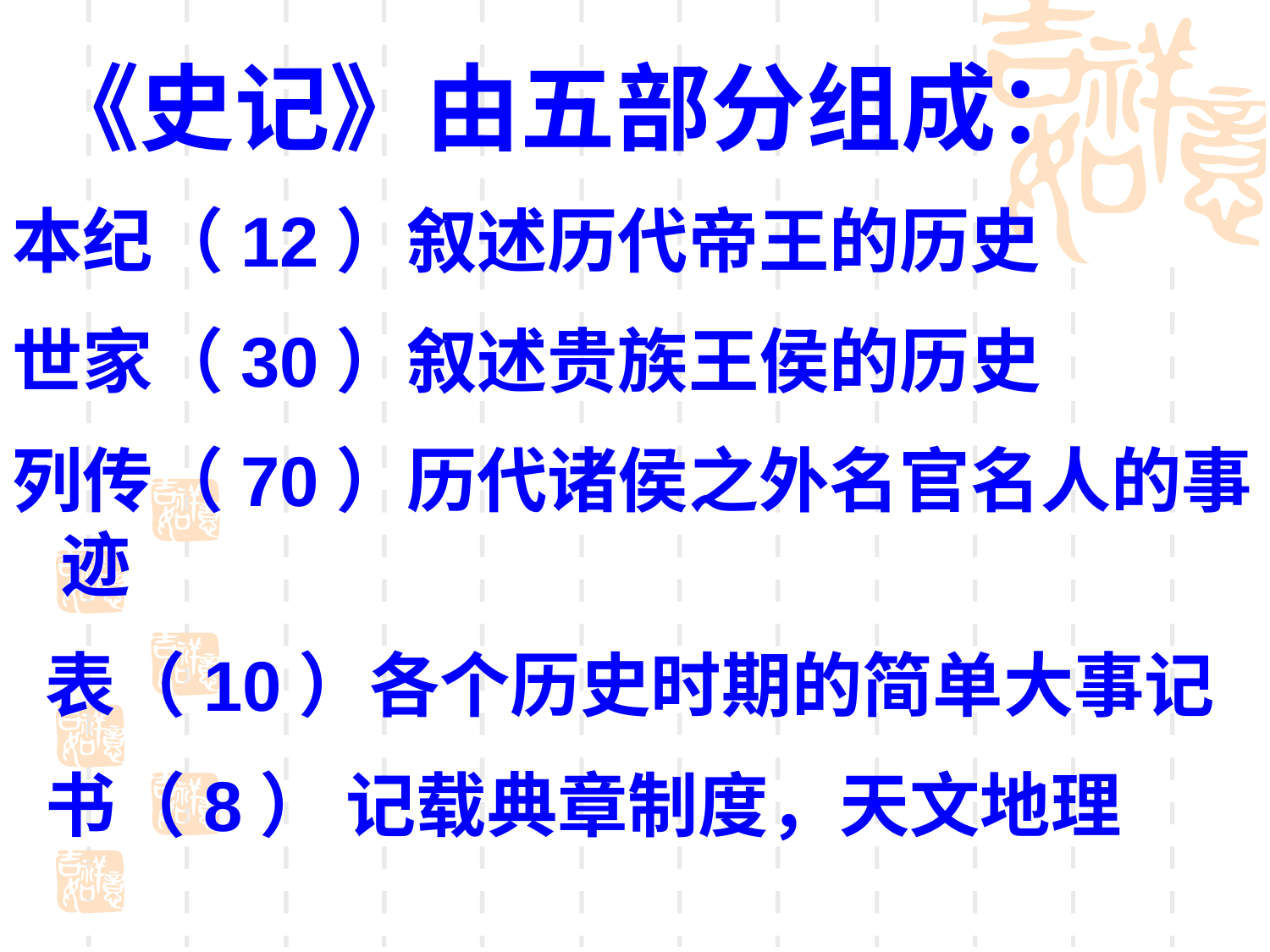

《史记》由五部分组成：
本纪（12）叙述历代帝王的历史
世家（30）叙述贵族王侯的历史
列传（70）历代诸侯之外名官名人的事迹
 表（10）各个历史时期的简单大事记
 书（8） 记载典章制度，天文地理